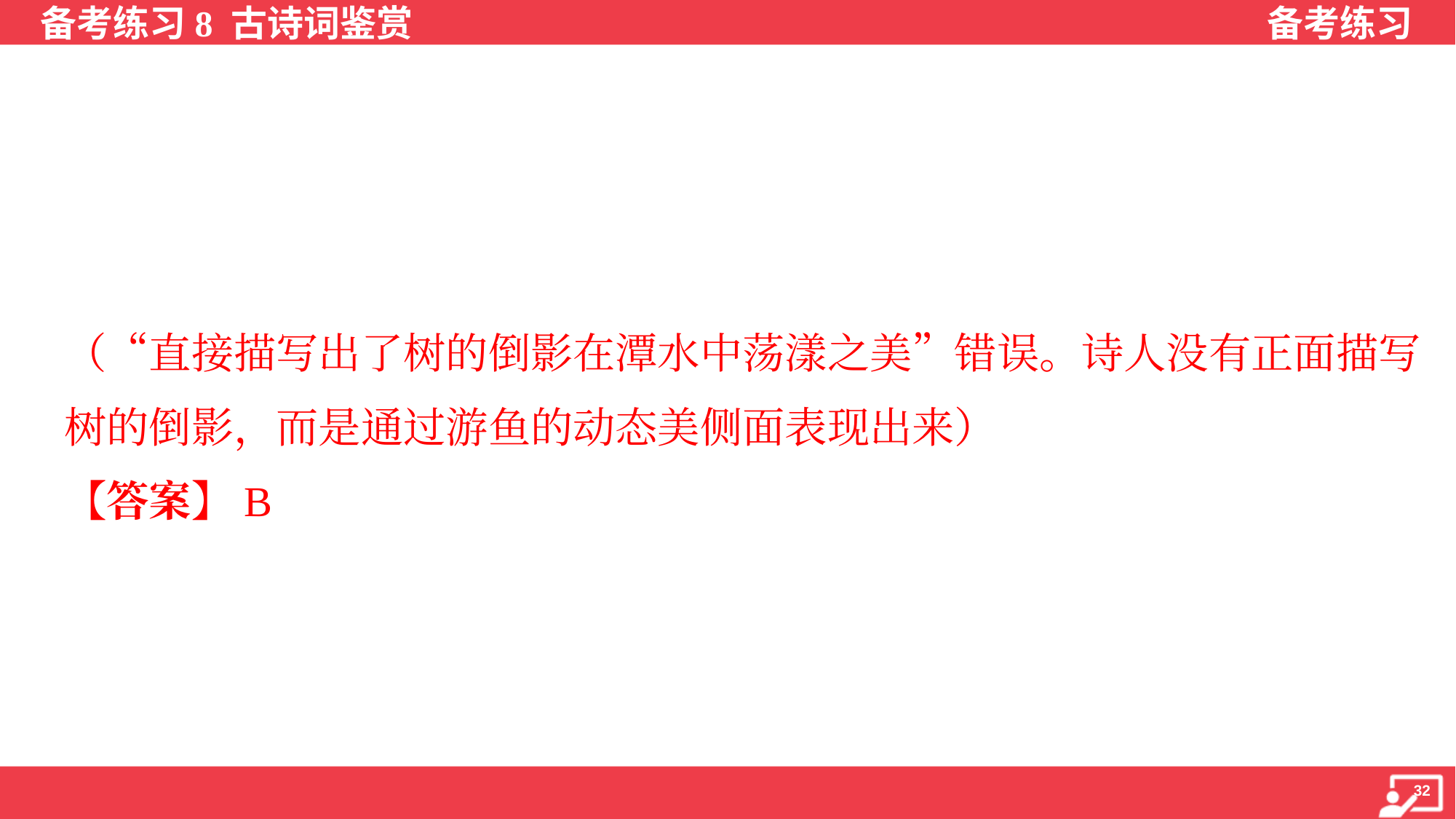

（“直接描写出了树的倒影在潭水中荡漾之美”错误。诗人没有正面描写
树的倒影，而是通过游鱼的动态美侧面表现出来）
【答案】B